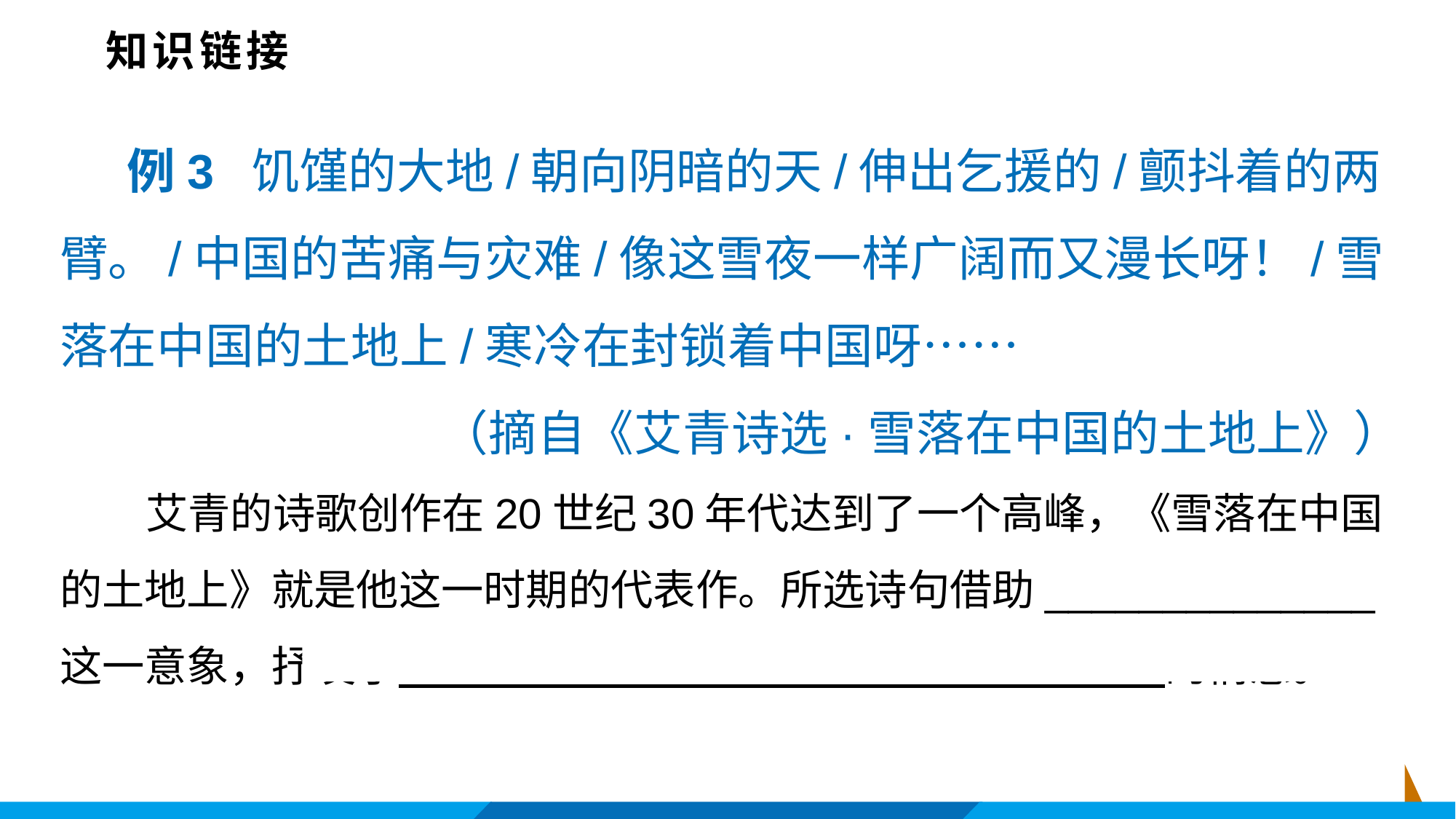

知识链接
     例3  饥馑的大地/朝向阴暗的天/伸出乞援的/颤抖着的两臂。/中国的苦痛与灾难/像这雪夜一样广阔而又漫长呀！/雪落在中国的土地上/寒冷在封锁着中国呀……
（摘自《艾青诗选·雪落在中国的土地上》）
        艾青的诗歌创作在20世纪30年代达到了一个高峰，《雪落在中国的土地上》就是他这一时期的代表作。所选诗句借助______________这一意象，抒发了                                                                                 的情感。
土地

作者对苍老、衰弱，正备受苦难的祖国感到万分悲哀